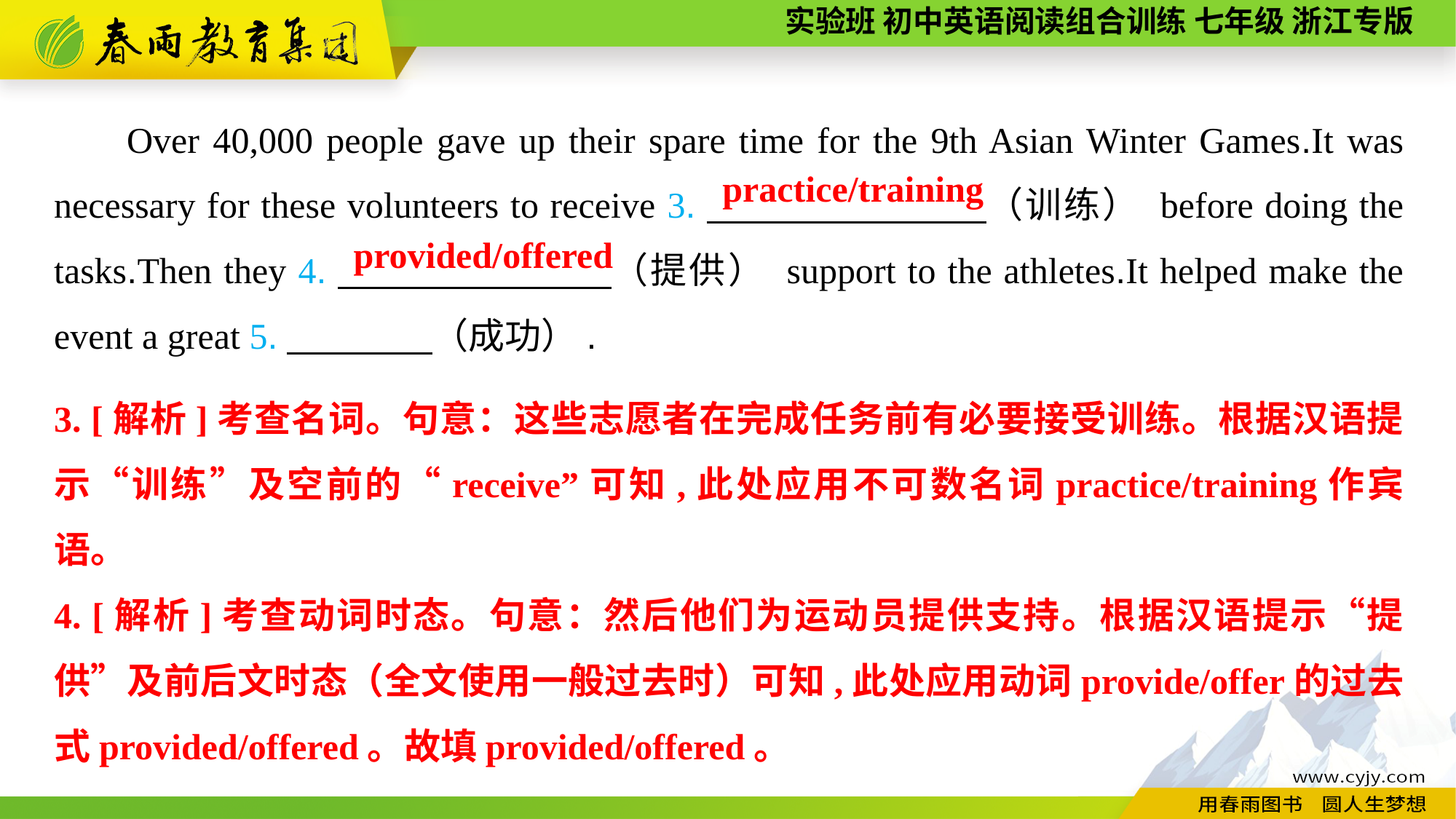

Over 40,000 people gave up their spare time for the 9th Asian Winter Games.It was necessary for these volunteers to receive 3.　　　　            （训练） before doing the tasks.Then they 4.　　　　           （提供） support to the athletes.It helped make the event a great 5.　　　　（成功）.
practice/training
 provided/offered
3. [解析]考查名词。句意：这些志愿者在完成任务前有必要接受训练。根据汉语提示“训练”及空前的“receive”可知,此处应用不可数名词practice/training作宾语。
4. [解析]考查动词时态。句意：然后他们为运动员提供支持。根据汉语提示“提供”及前后文时态（全文使用一般过去时）可知,此处应用动词provide/offer的过去式provided/offered。故填provided/offered。